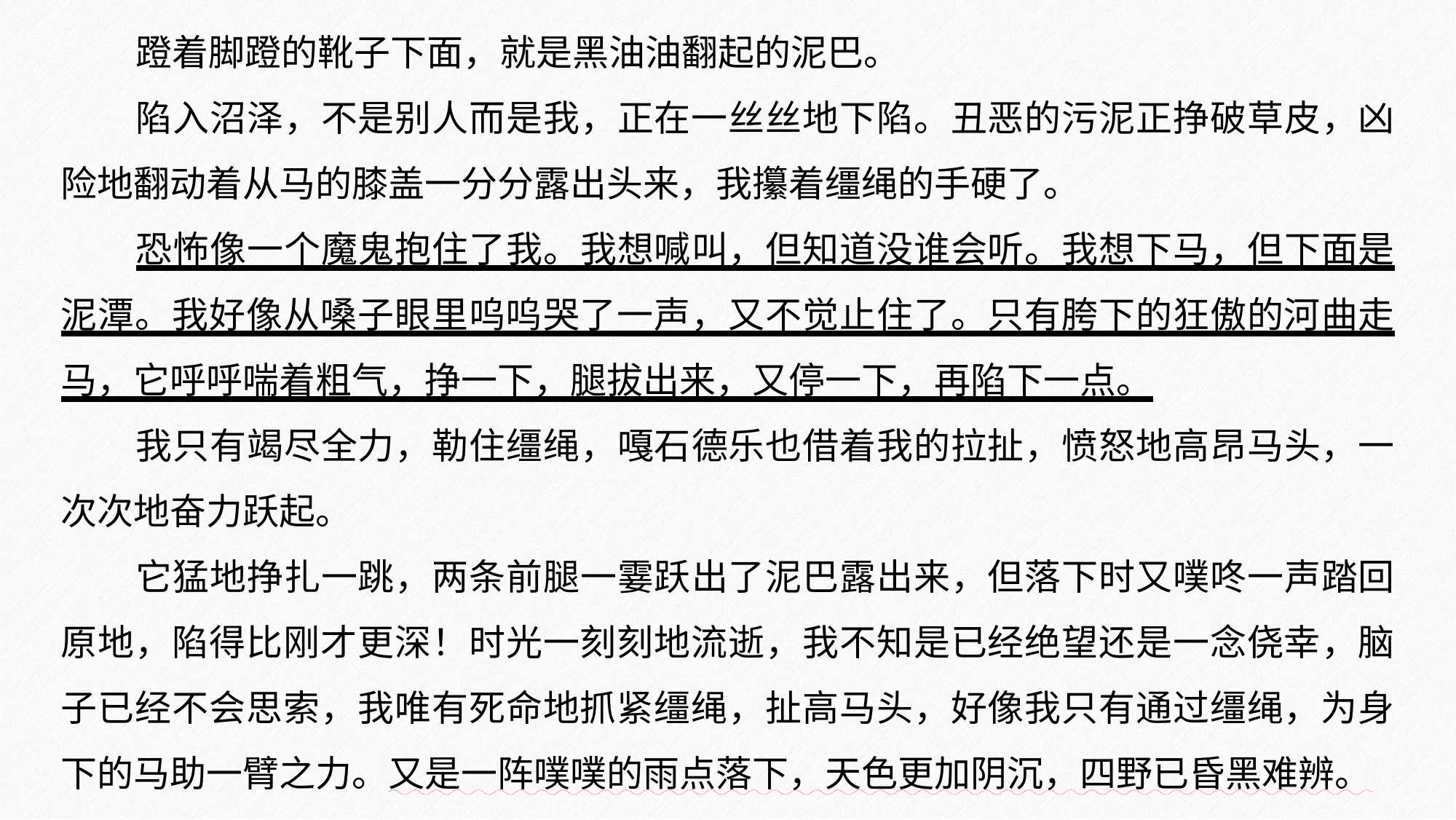

蹬着脚蹬的靴子下面，就是黑油油翻起的泥巴。
陷入沼泽，不是别人而是我，正在一丝丝地下陷。丑恶的污泥正挣破草皮，凶险地翻动着从马的膝盖一分分露出头来，我攥着缰绳的手硬了。
恐怖像一个魔鬼抱住了我。我想喊叫，但知道没谁会听。我想下马，但下面是泥潭。我好像从嗓子眼里呜呜哭了一声，又不觉止住了。只有胯下的狂傲的河曲走马，它呼呼喘着粗气，挣一下，腿拔出来，又停一下，再陷下一点。
我只有竭尽全力，勒住缰绳，嘎石德乐也借着我的拉扯，愤怒地高昂马头，一次次地奋力跃起。
它猛地挣扎一跳，两条前腿一霎跃出了泥巴露出来，但落下时又噗咚一声踏回原地，陷得比刚才更深！时光一刻刻地流逝，我不知是已经绝望还是一念侥幸，脑子已经不会思索，我唯有死命地抓紧缰绳，扯高马头，好像我只有通过缰绳，为身下的马助一臂之力。又是一阵噗噗的雨点落下，天色更加阴沉，四野已昏黑难辨。